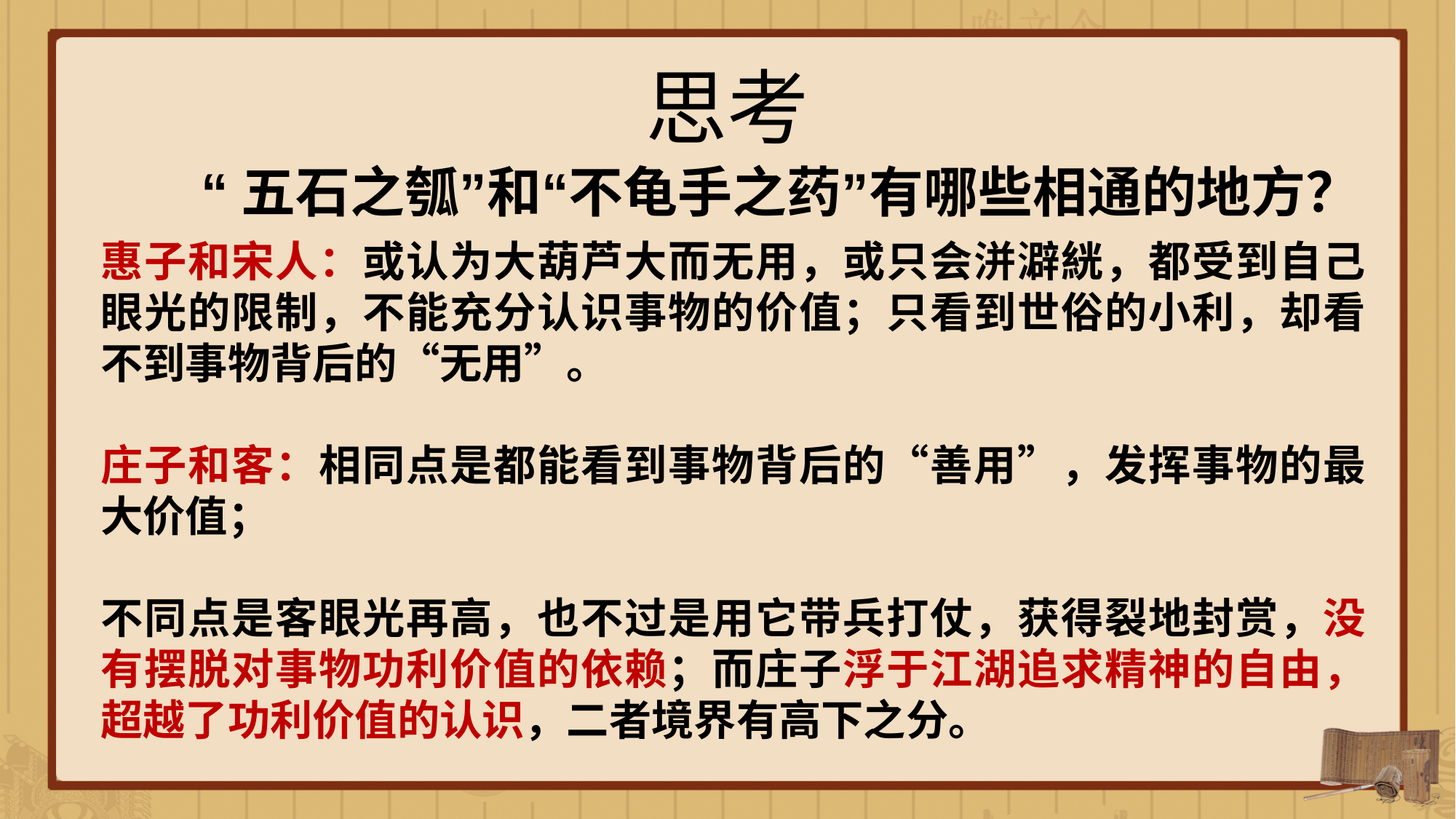

思考
“五石之瓠”和“不龟手之药”有哪些相通的地方？
惠子和宋人：或认为大葫芦大而无用，或只会洴澼絖，都受到自己眼光的限制，不能充分认识事物的价值；只看到世俗的小利，却看不到事物背后的“无用”。

庄子和客：相同点是都能看到事物背后的“善用”，发挥事物的最大价值；

不同点是客眼光再高，也不过是用它带兵打仗，获得裂地封赏，没有摆脱对事物功利价值的依赖；而庄子浮于江湖追求精神的自由，超越了功利价值的认识，二者境界有高下之分。